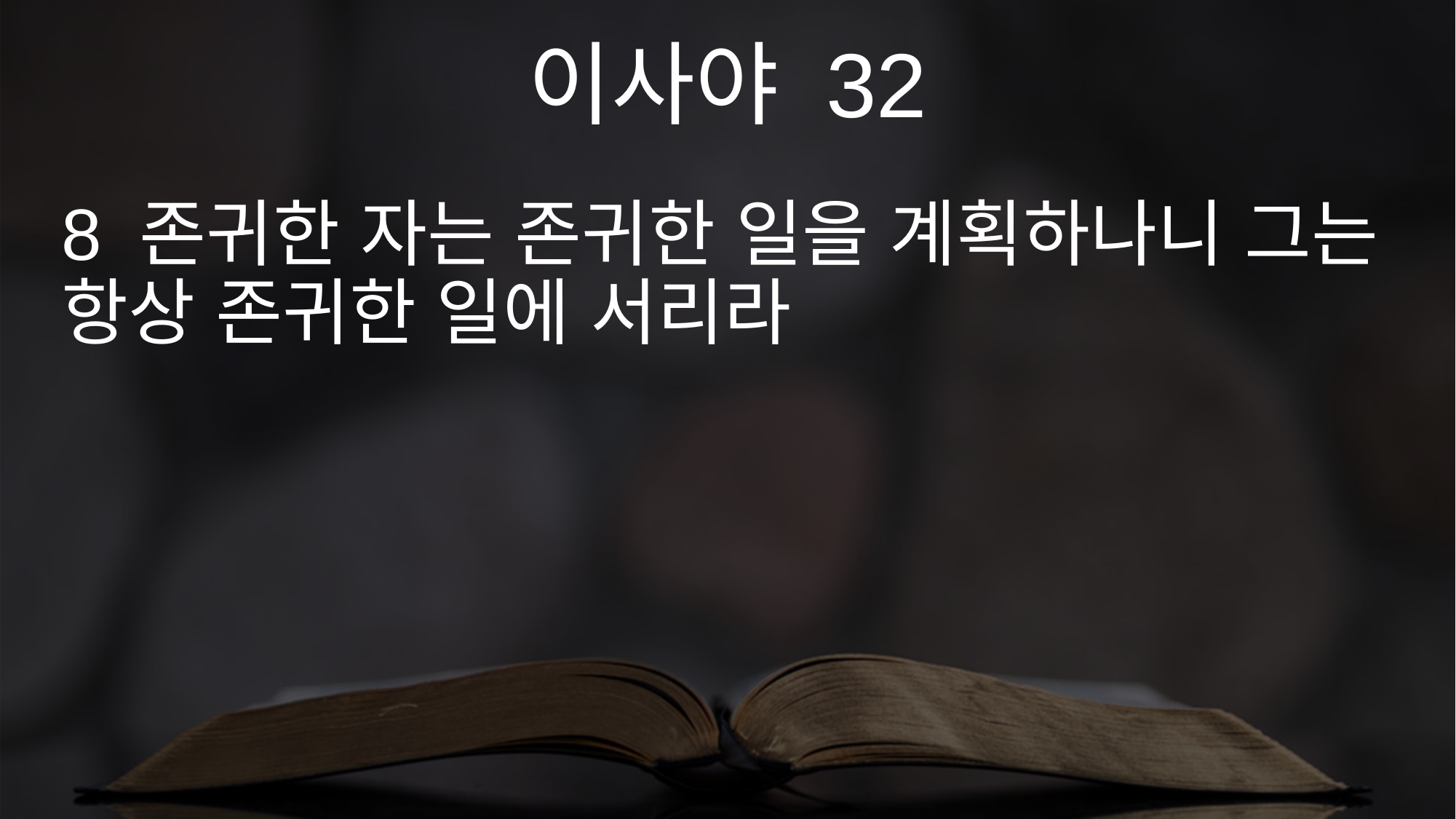

이사야 32
8 존귀한 자는 존귀한 일을 계획하나니 그는 항상 존귀한 일에 서리라